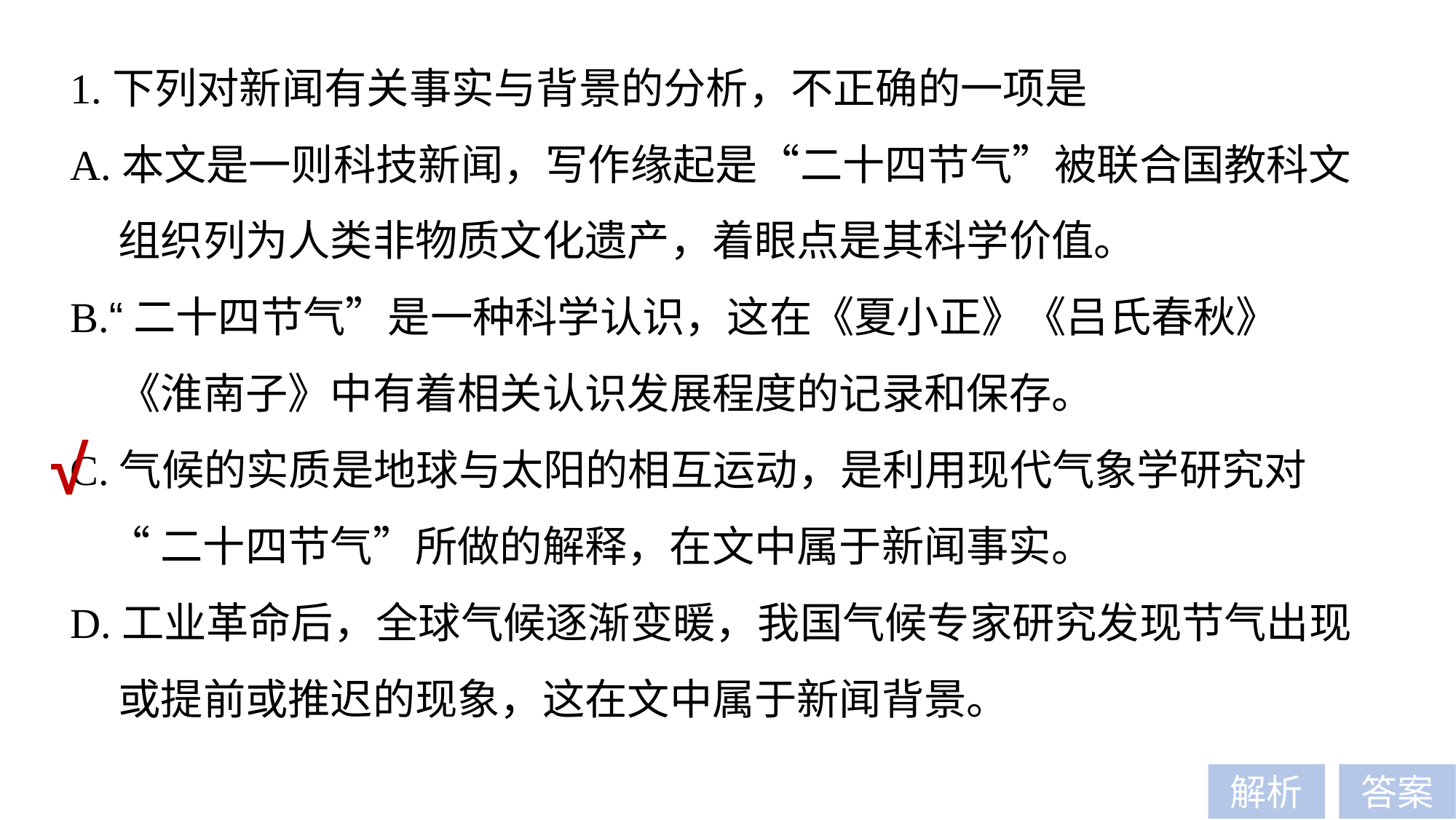

1.下列对新闻有关事实与背景的分析，不正确的一项是
A.本文是一则科技新闻，写作缘起是“二十四节气”被联合国教科文
    组织列为人类非物质文化遗产，着眼点是其科学价值。
B.“二十四节气”是一种科学认识，这在《夏小正》《吕氏春秋》
    《淮南子》中有着相关认识发展程度的记录和保存。
C.气候的实质是地球与太阳的相互运动，是利用现代气象学研究对
    “二十四节气”所做的解释，在文中属于新闻事实。
D.工业革命后，全球气候逐渐变暖，我国气候专家研究发现节气出现
    或提前或推迟的现象，这在文中属于新闻背景。
√
解析
答案